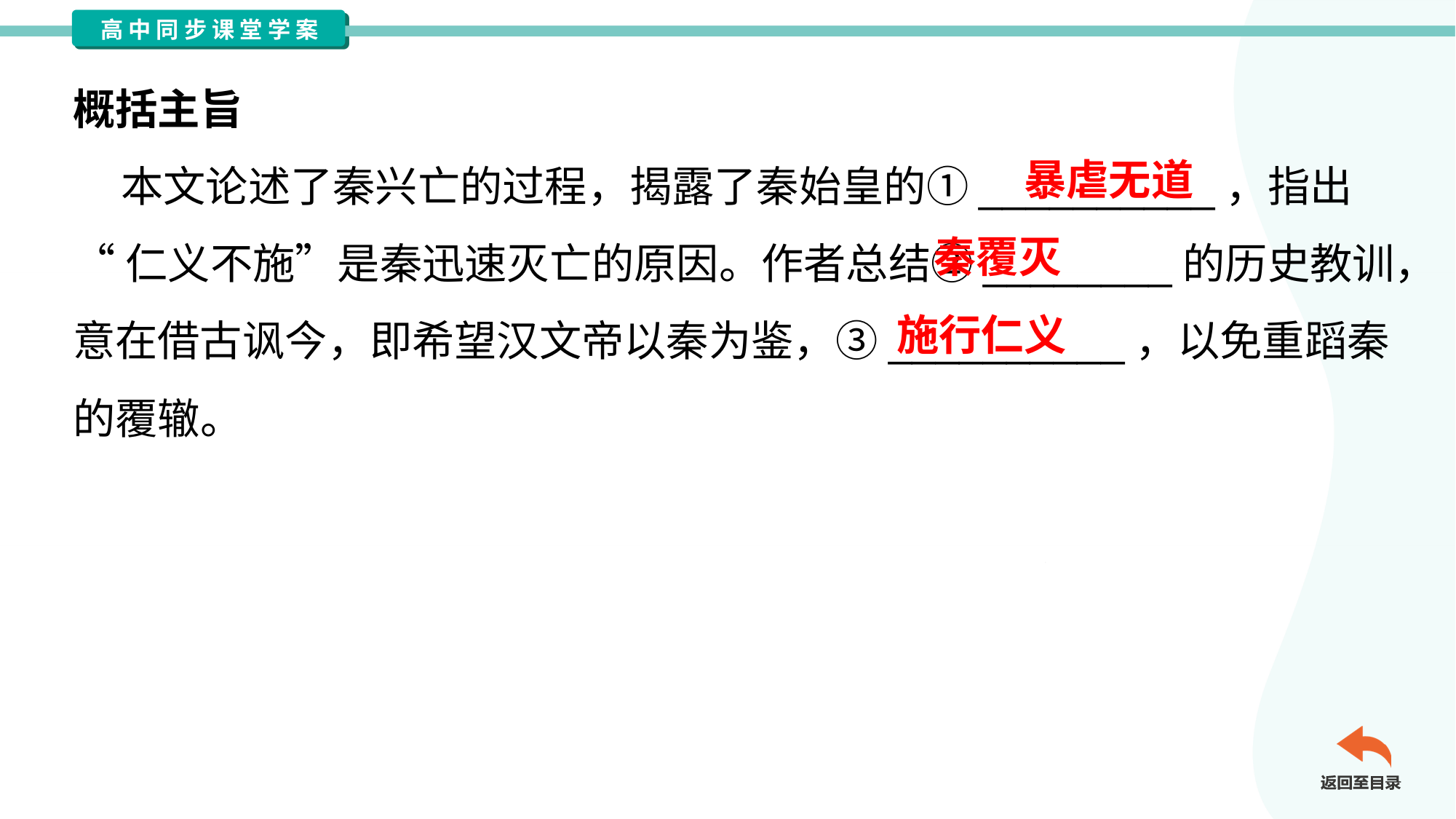

概括主旨
    本文论述了秦兴亡的过程，揭露了秦始皇的①__________，指出
“仁义不施”是秦迅速灭亡的原因。作者总结②________的历史教训，
意在借古讽今，即希望汉文帝以秦为鉴，③__________，以免重蹈秦
的覆辙。
暴虐无道
秦覆灭
施行仁义